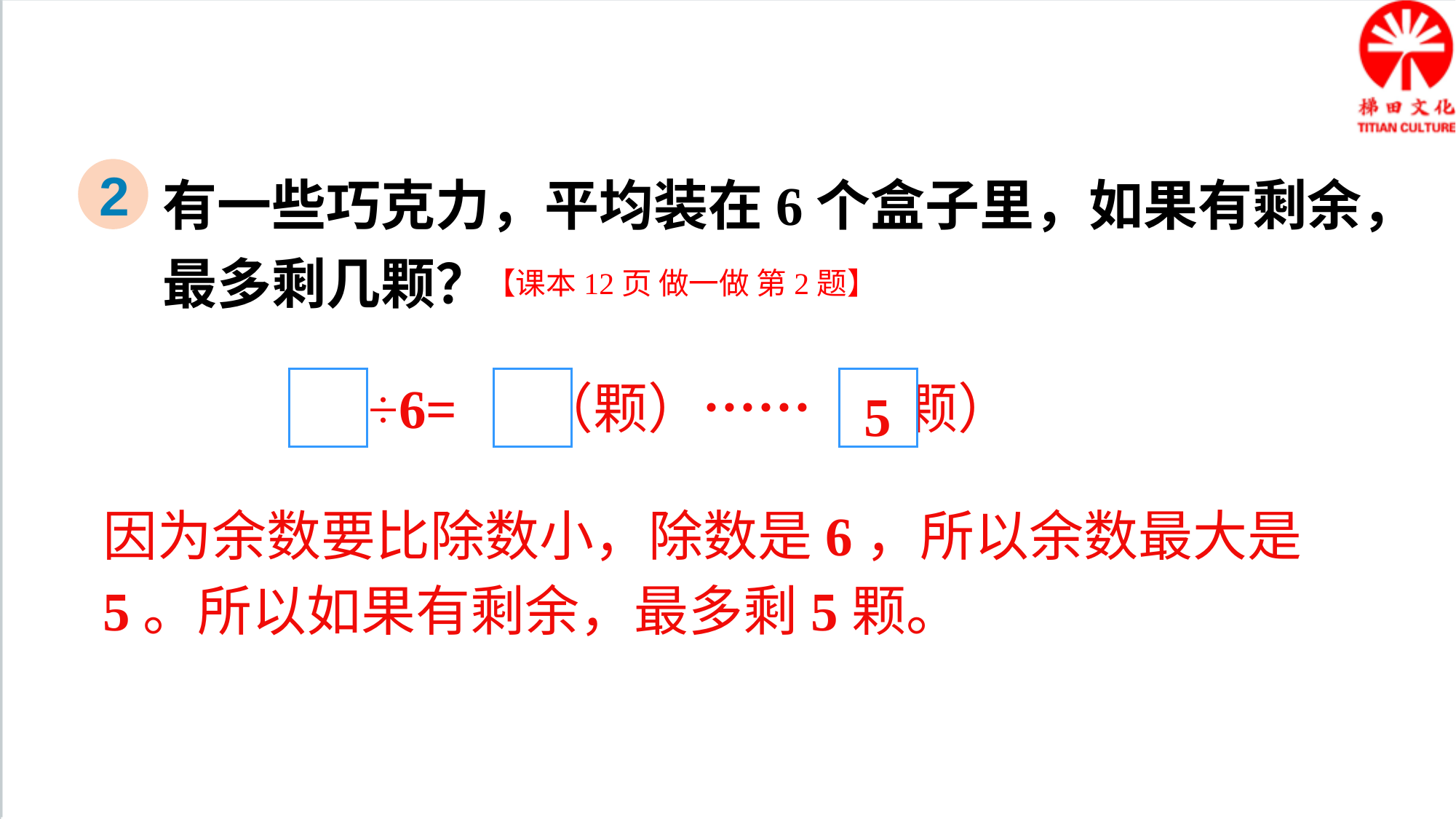

有一些巧克力，平均装在6个盒子里，如果有剩余，最多剩几颗？
2
【课本12页 做一做 第2题】
5

÷6=     （颗）……   （颗）

因为余数要比除数小，除数是6，所以余数最大是5。所以如果有剩余，最多剩5颗。